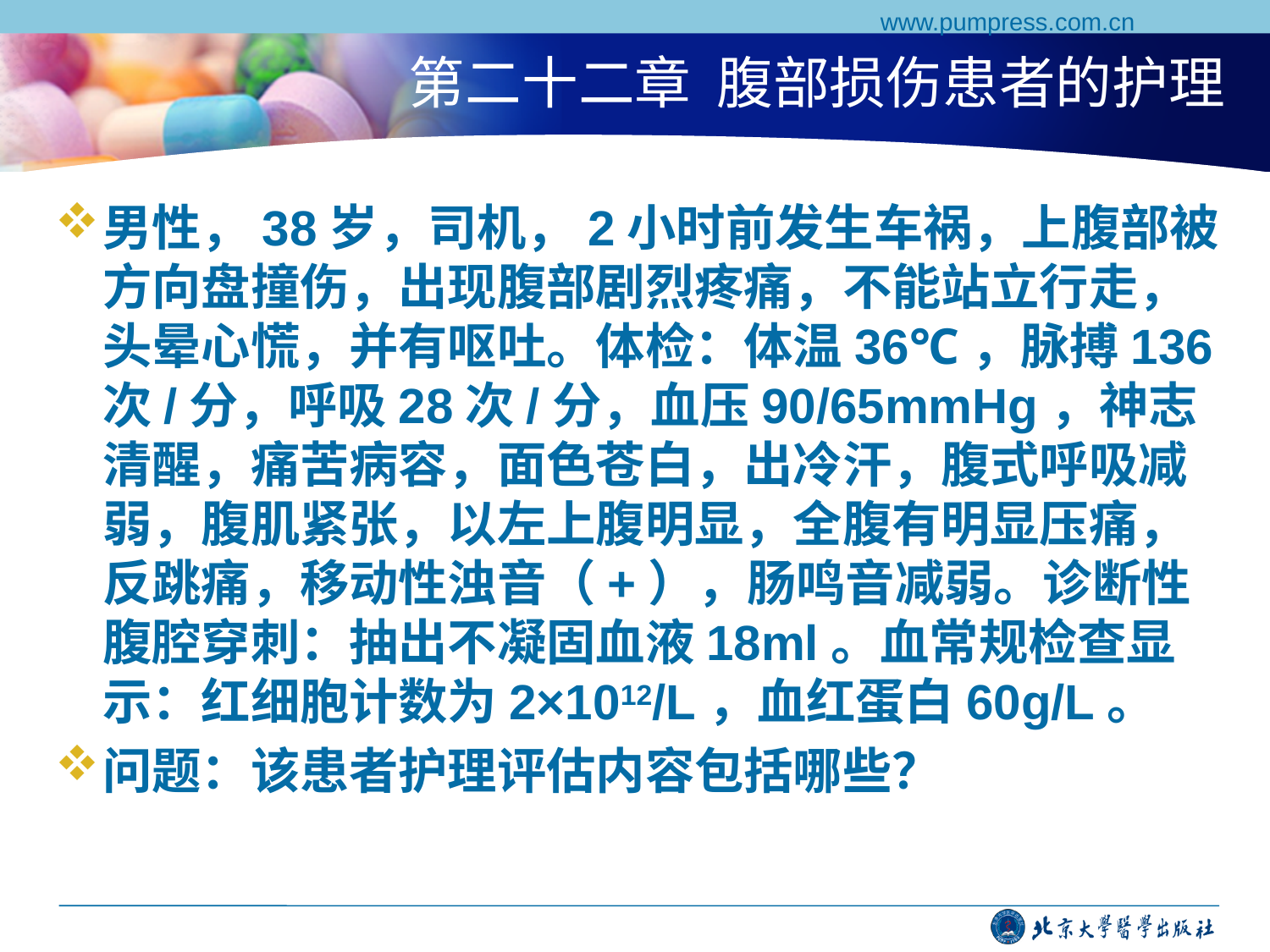

www.pumpress.com.cn
# 第二十二章  腹部损伤患者的护理
男性，38岁，司机，2小时前发生车祸，上腹部被方向盘撞伤，出现腹部剧烈疼痛，不能站立行走，头晕心慌，并有呕吐。体检：体温36℃，脉搏136次/分，呼吸28次/分，血压90/65mmHg，神志清醒，痛苦病容，面色苍白，出冷汗，腹式呼吸减弱，腹肌紧张，以左上腹明显，全腹有明显压痛，反跳痛，移动性浊音（+），肠鸣音减弱。诊断性腹腔穿刺：抽出不凝固血液18ml。血常规检查显示：红细胞计数为2×1012/L，血红蛋白60g/L。
问题：该患者护理评估内容包括哪些？